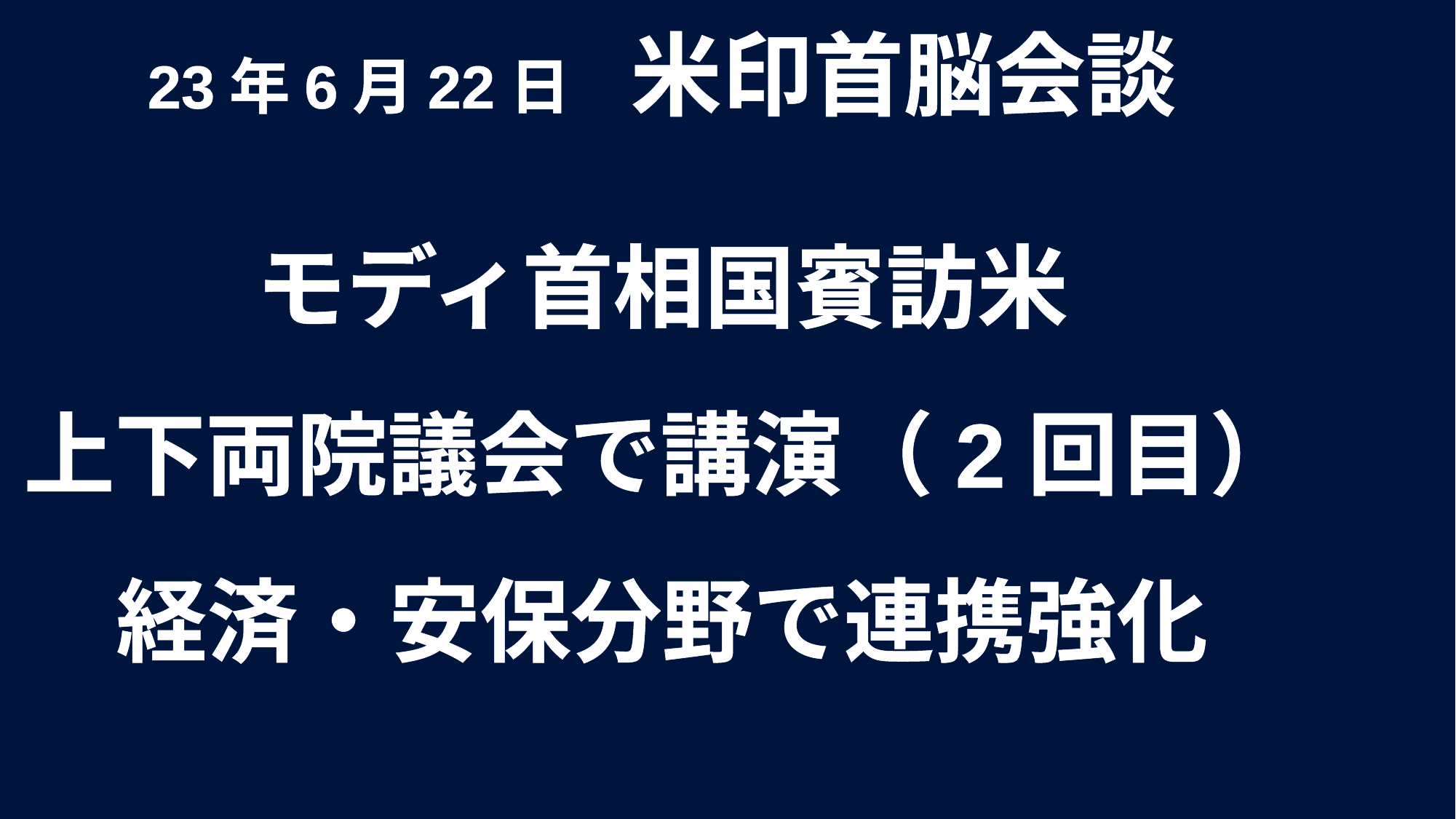

23年6月22日　米印首脳会談
モディ首相国賓訪米
上下両院議会で講演（2回目）
経済・安保分野で連携強化